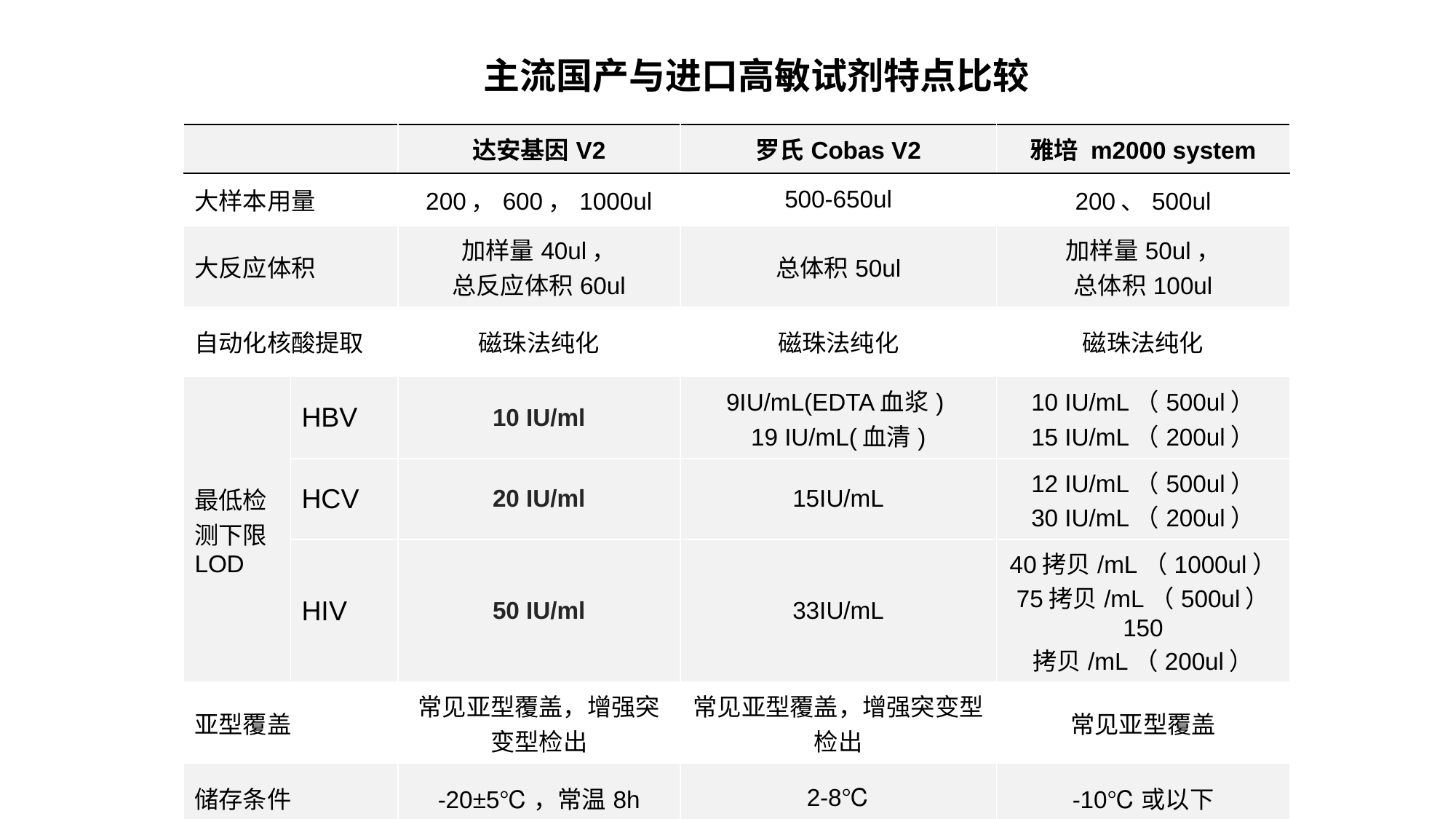

主流国产与进口高敏试剂特点比较
|  |  | 达安基因V2 | 罗氏Cobas V2 | 雅培 m2000 system |
| --- | --- | --- | --- | --- |
| 大样本用量 |  | 200，600，1000ul | 500-650ul | 200、500ul |
| 大反应体积 |  | 加样量40ul， 总反应体积60ul | 总体积50ul | 加样量50ul， 总体积100ul |
| 自动化核酸提取 |  | 磁珠法纯化 | 磁珠法纯化 | 磁珠法纯化 |
| 最低检测下限LOD | HBV | 10 IU/ml | 9IU/mL(EDTA血浆) 19 IU/mL(血清) | 10 IU/mL（500ul） 15 IU/mL（200ul） |
|  | HCV | 20 IU/ml | 15IU/mL | 12 IU/mL（500ul） 30 IU/mL（200ul） |
|  | HIV | 50 IU/ml | 33IU/mL | 40拷贝/mL（1000ul） 75拷贝/mL（500ul） 150 拷贝/mL（200ul） |
| 亚型覆盖 |  | 常见亚型覆盖，增强突变型检出 | 常见亚型覆盖，增强突变型检出 | 常见亚型覆盖 |
| 储存条件 |  | -20±5℃，常温8h | 2-8℃ | -10℃或以下 |